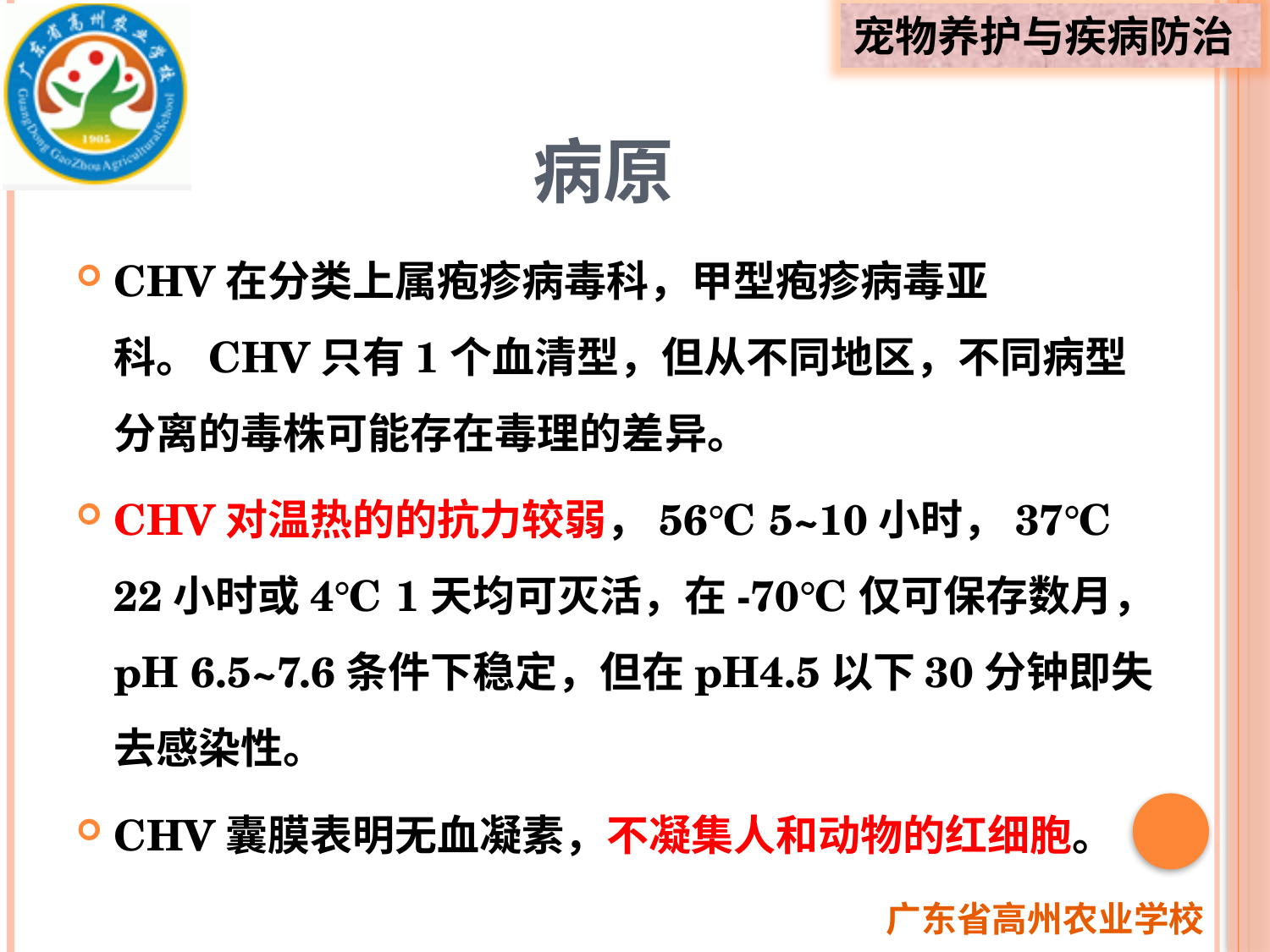

病原
CHV在分类上属疱疹病毒科，甲型疱疹病毒亚科。CHV只有1个血清型，但从不同地区，不同病型分离的毒株可能存在毒理的差异。
CHV对温热的的抗力较弱，56℃ 5~10小时，37℃ 22小时或4℃ 1天均可灭活，在-70℃仅可保存数月，pH 6.5~7.6条件下稳定，但在pH4.5以下30分钟即失去感染性。
CHV囊膜表明无血凝素，不凝集人和动物的红细胞。